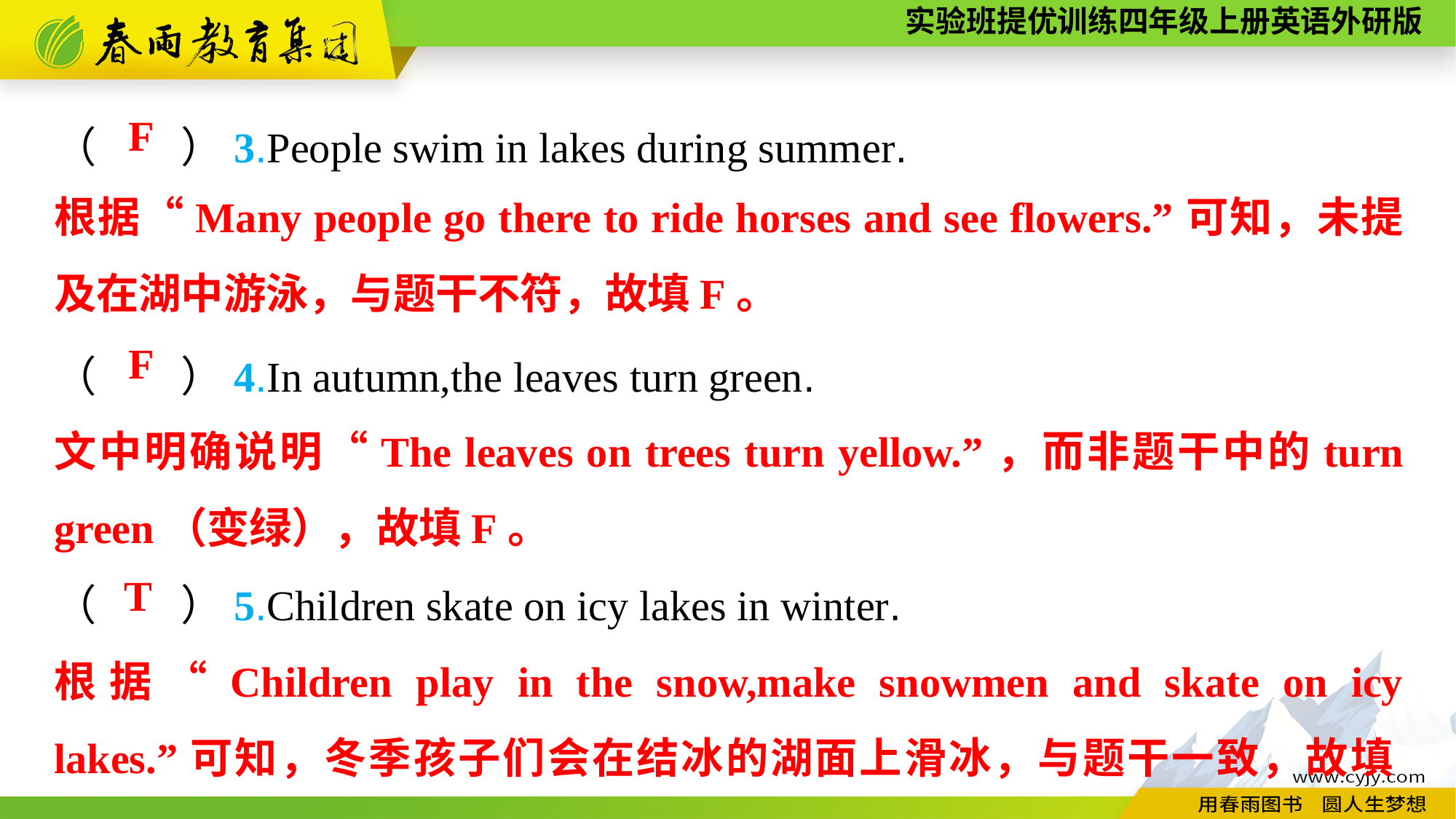

（　　）3.People swim in lakes during summer.

（　　）4.In autumn,the leaves turn green.

（　　）5.Children skate on icy lakes in winter.
F
根据“Many people go there to ride horses and see flowers.”可知，未提及在湖中游泳，与题干不符，故填F。
F
文中明确说明“The leaves on trees turn yellow.”，而非题干中的turn green（变绿），故填F。
 T
根据“Children play in the snow,make snowmen and skate on icy lakes.”可知，冬季孩子们会在结冰的湖面上滑冰，与题干一致，故填T。